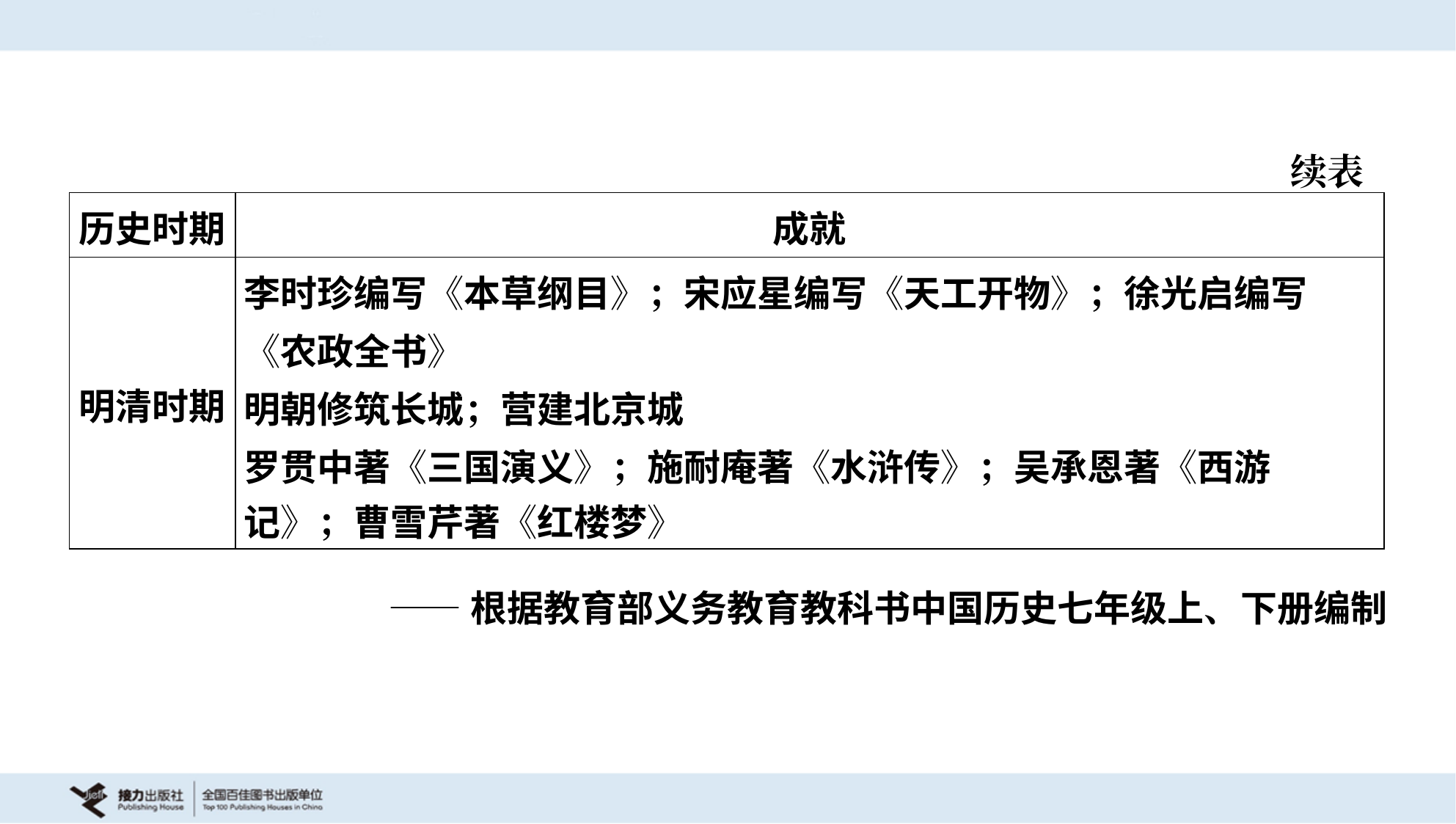

续表
| 历史时期 | 成就 |
| --- | --- |
| 明清时期 | 李时珍编写《本草纲目》；宋应星编写《天工开物》；徐光启编写 《农政全书》 明朝修筑长城；营建北京城 罗贯中著《三国演义》；施耐庵著《水浒传》；吴承恩著《西游 记》；曹雪芹著《红楼梦》 |
——根据教育部义务教育教科书中国历史七年级上、下册编制